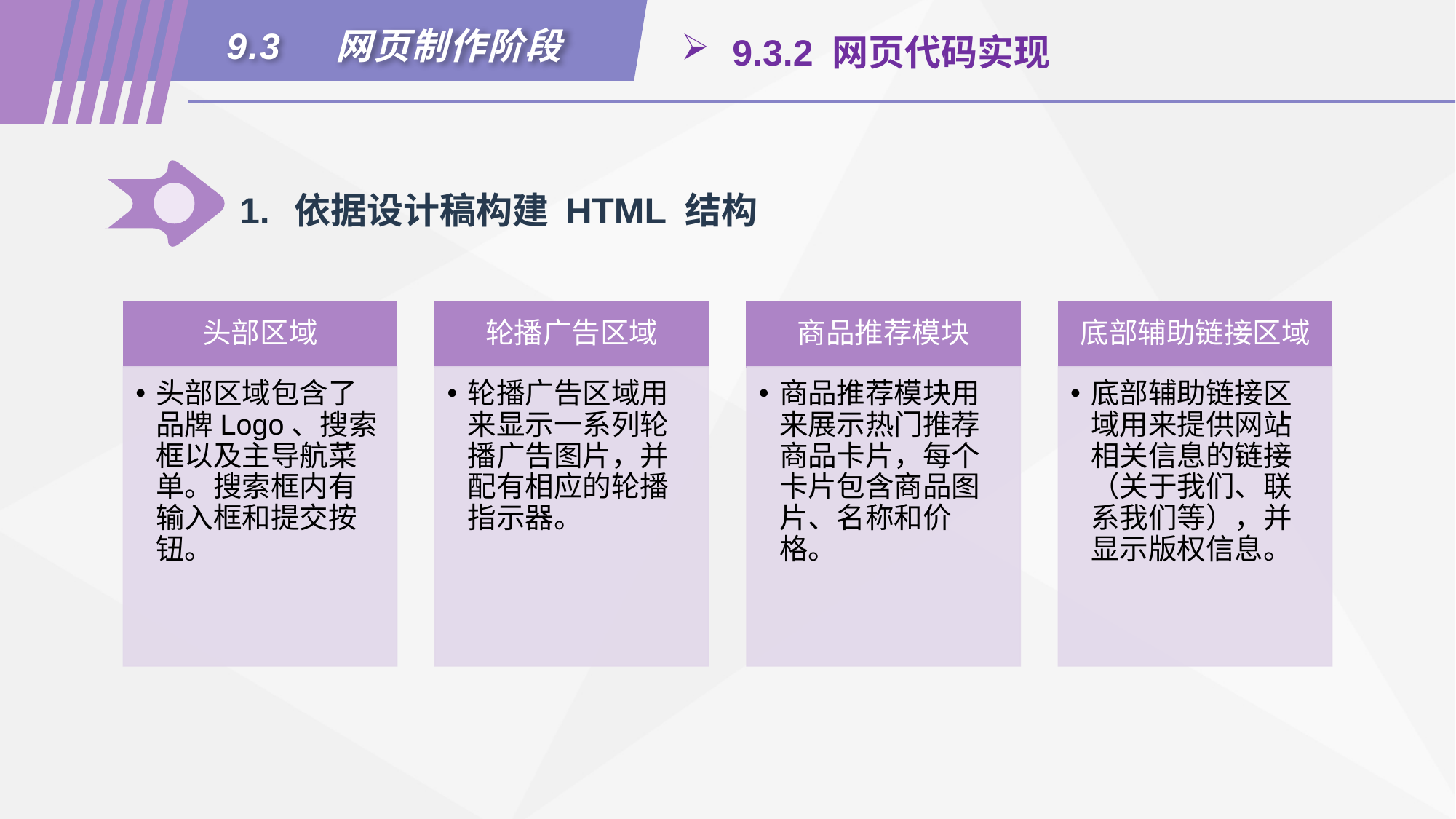

9.3	网页制作阶段
 9.3.2 网页代码实现

1.	依据设计稿构建 HTML 结构
头部区域
头部区域包含了品牌Logo、搜索框以及主导航菜单。搜索框内有输入框和提交按钮。
轮播广告区域
轮播广告区域用来显示一系列轮播广告图片，并配有相应的轮播指示器。
商品推荐模块
商品推荐模块用来展示热门推荐商品卡片，每个卡片包含商品图片、名称和价格。
底部辅助链接区域
底部辅助链接区域用来提供网站相关信息的链接（关于我们、联系我们等），并显示版权信息。